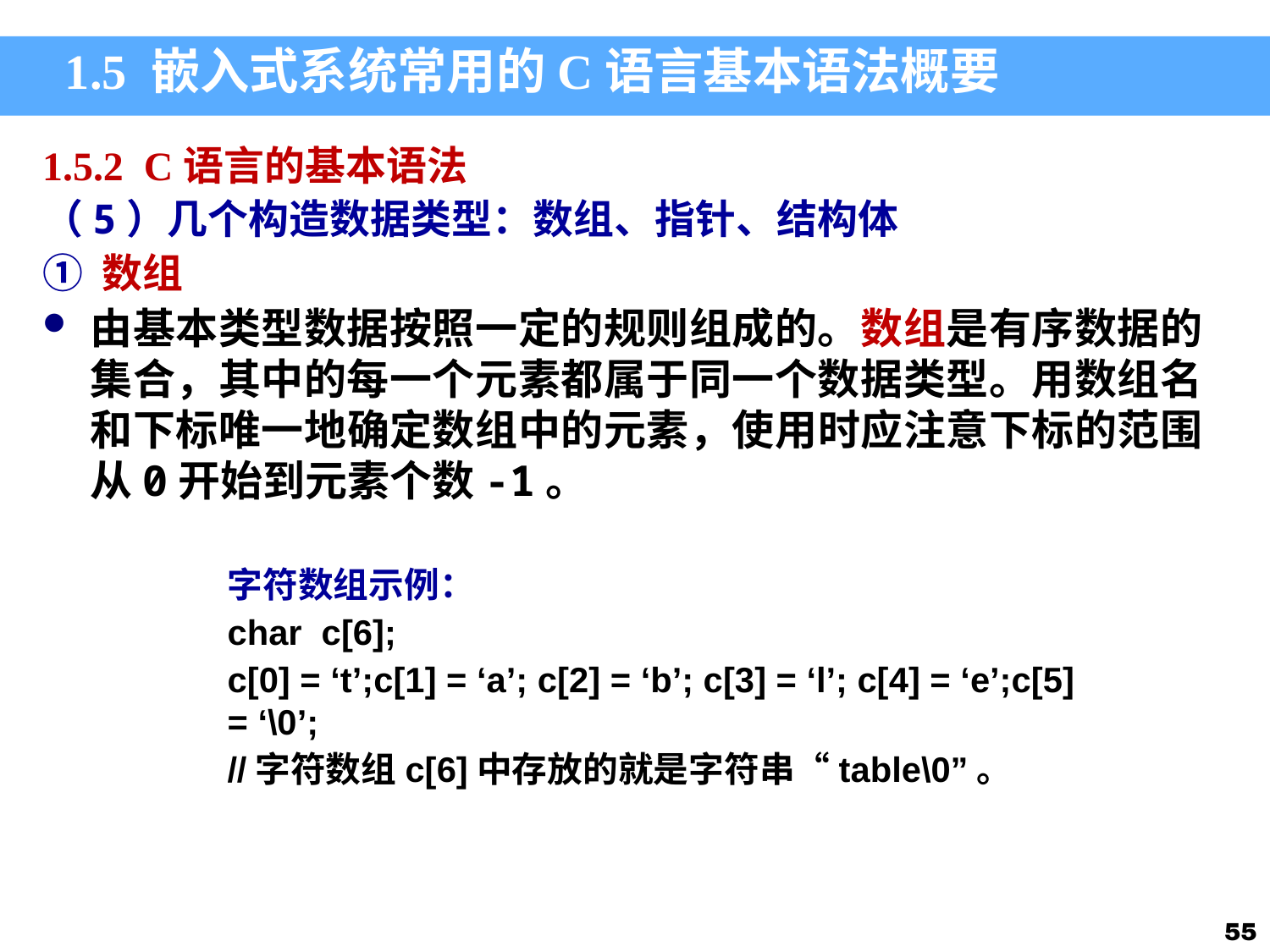

1.5 嵌入式系统常用的C语言基本语法概要
1.5.2  C语言的基本语法
（5）几个构造数据类型：数组、指针、结构体
① 数组
由基本类型数据按照一定的规则组成的。数组是有序数据的集合，其中的每一个元素都属于同一个数据类型。用数组名和下标唯一地确定数组中的元素，使用时应注意下标的范围从0开始到元素个数-1。
字符数组示例：
char  c[6];
c[0] = ‘t’;c[1] = ‘a’; c[2] = ‘b’; c[3] = ‘l’; c[4] = ‘e’;c[5] = ‘\0’;
//字符数组c[6]中存放的就是字符串“table\0”。
55